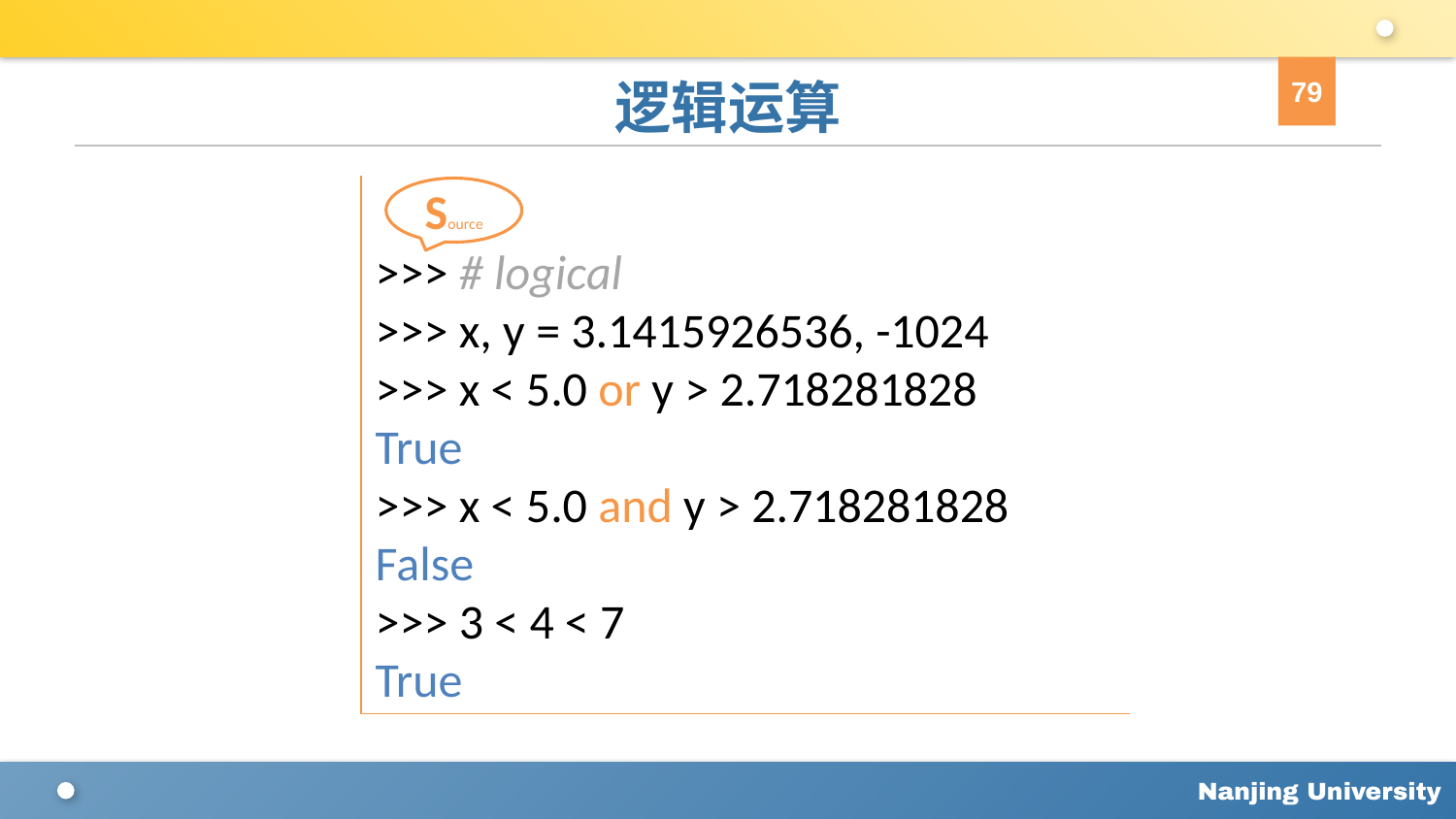

79
# 逻辑运算

>>> # logical
>>> x, y = 3.1415926536, -1024
>>> x < 5.0 or y > 2.718281828
True
>>> x < 5.0 and y > 2.718281828
False
>>> 3 < 4 < 7
True

Source